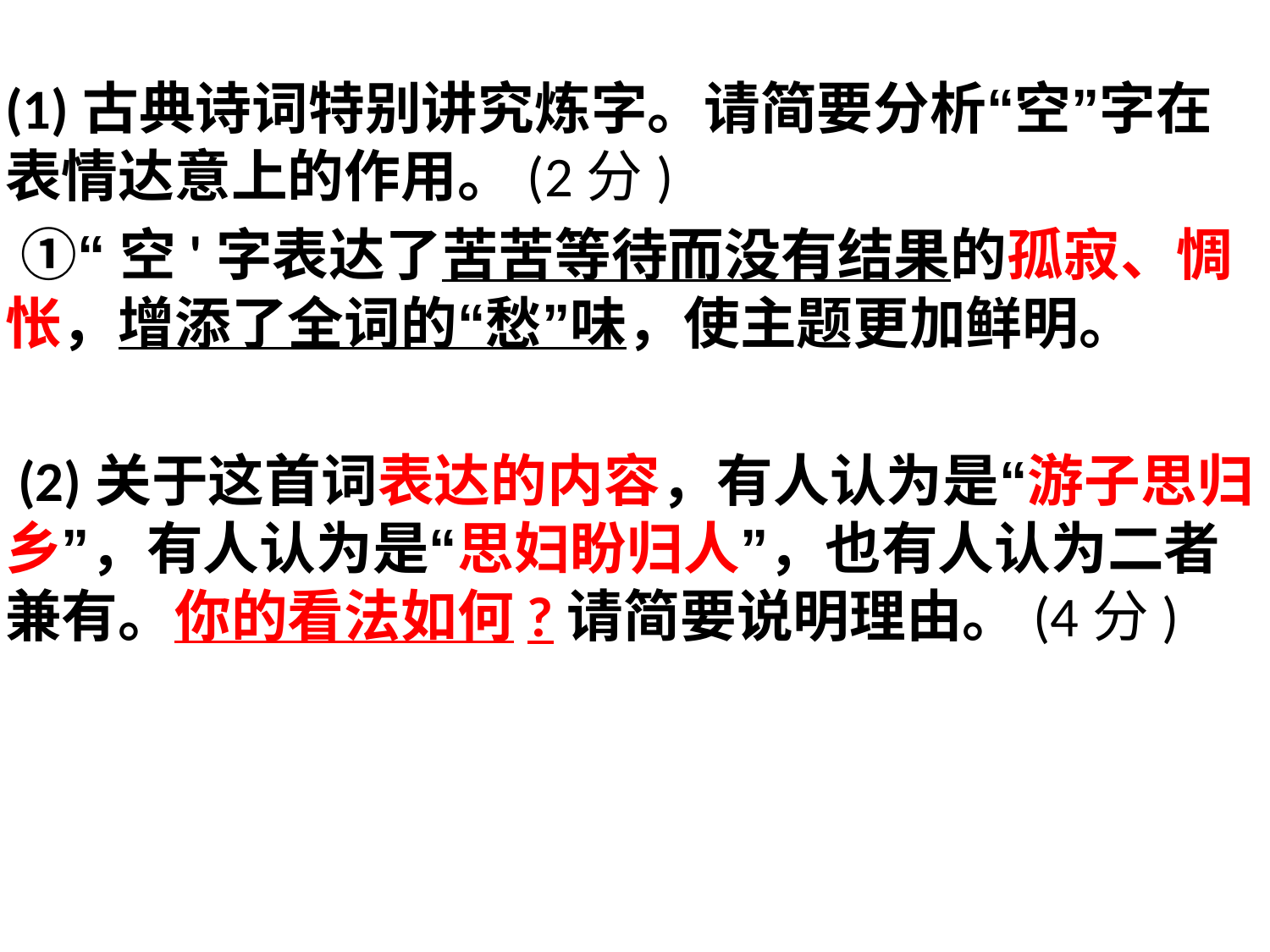

(1)古典诗词特别讲究炼字。请简要分析“空”字在表情达意上的作用。(2分)
 ①“空'字表达了苦苦等待而没有结果的孤寂、惆怅，增添了全词的“愁”味，使主题更加鲜明。

 (2)关于这首词表达的内容，有人认为是“游子思归乡”，有人认为是“思妇盼归人”，也有人认为二者兼有。你的看法如何?请简要说明理由。(4分)